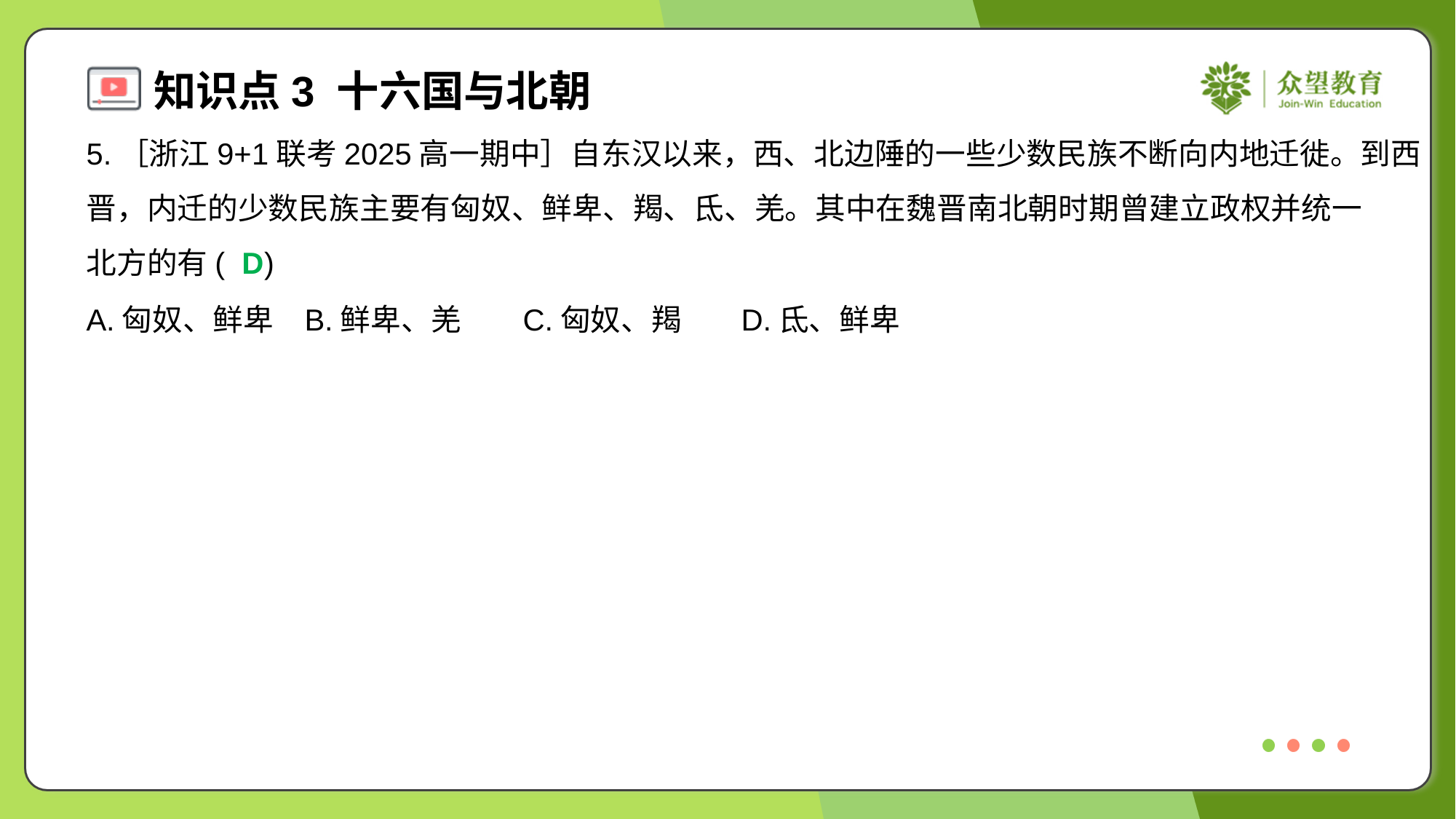

5.［浙江9+1联考2025高一期中］自东汉以来，西、北边陲的一些少数民族不断向内地迁徙。到西
晋，内迁的少数民族主要有匈奴、鲜卑、羯、氐、羌。其中在魏晋南北朝时期曾建立政权并统一
北方的有(     )
D
A.匈奴、鲜卑	B.鲜卑、羌	C.匈奴、羯	D.氐、鲜卑